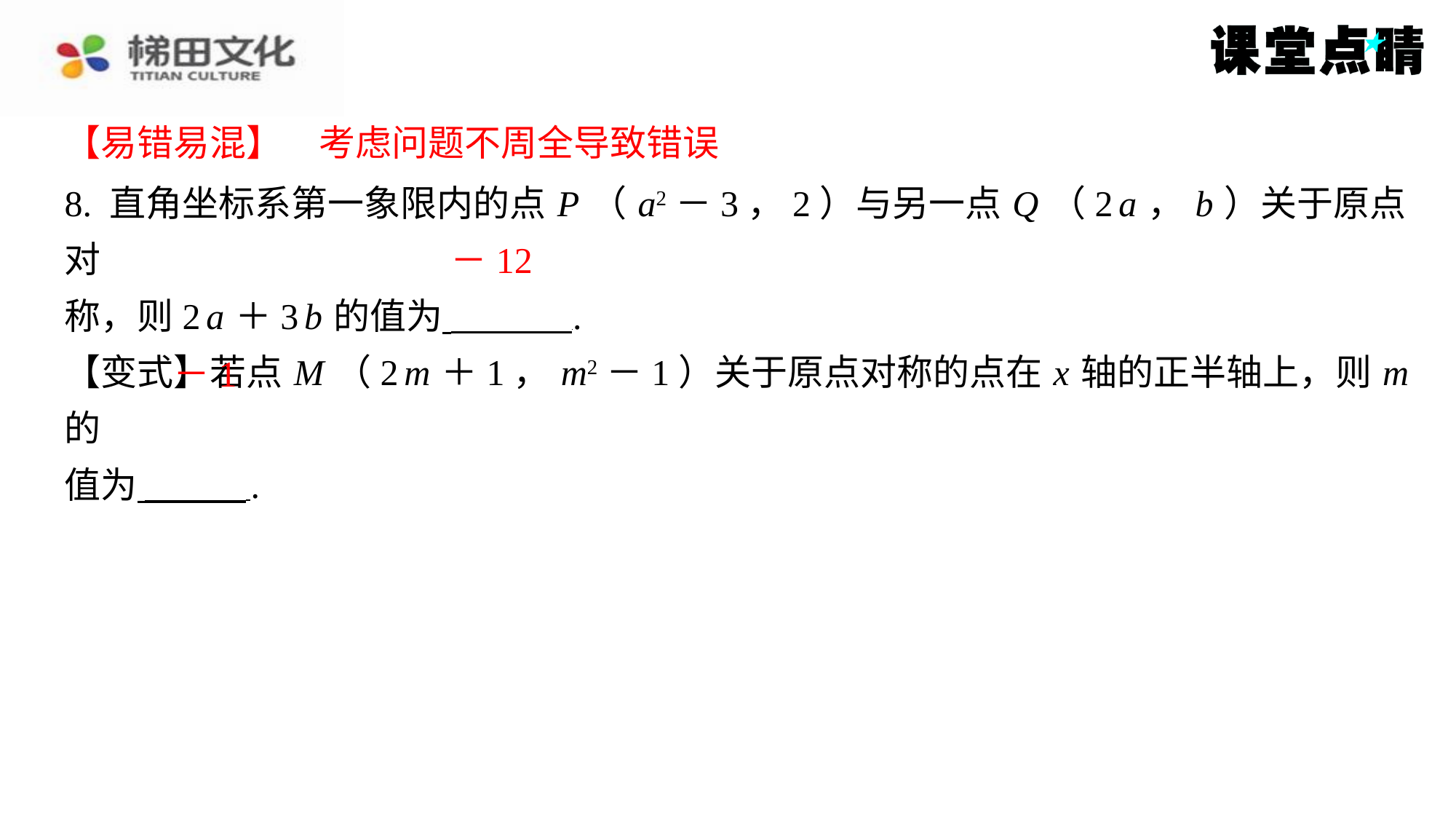

【易错易混】　考虑问题不周全导致错误
【易错易混】　考虑问题不周全导致错误
8. 直角坐标系第一象限内的点 P （ a2－3，2）与另一点 Q （2 a ， b ）关于原点对
称，则2 a ＋3 b 的值为                    ⁠.
【变式】若点 M （2 m ＋1， m2－1）关于原点对称的点在 x 轴的正半轴上，则 m 的
值为                 ⁠.
－12
－1